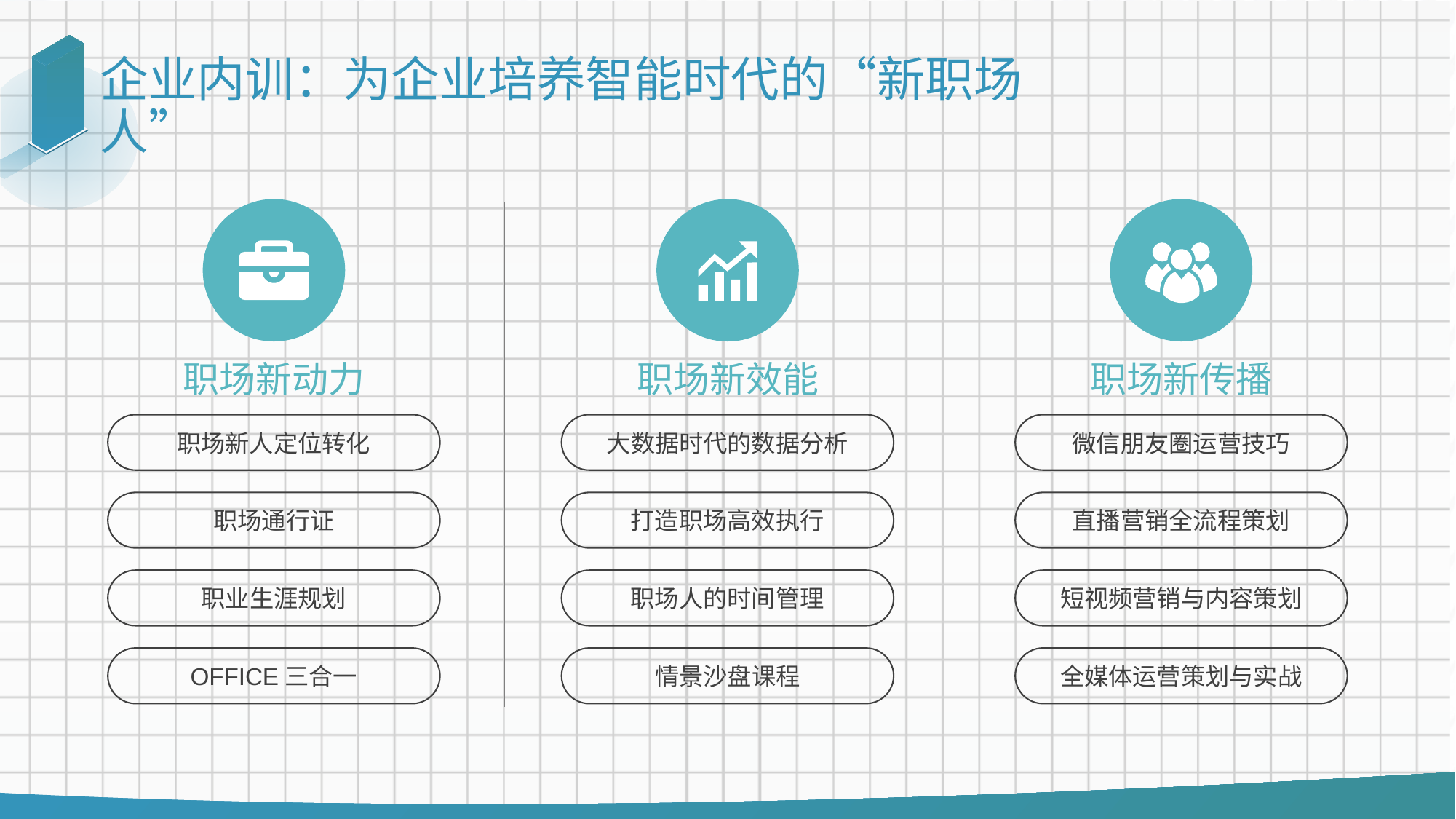

# 企业内训：为企业培养智能时代的“新职场人”

职场新动力
职场新效能
职场新传播
职场新人定位转化
大数据时代的数据分析
微信朋友圈运营技巧
职场通行证
打造职场高效执行
直播营销全流程策划
职业生涯规划
职场人的时间管理
短视频营销与内容策划
OFFICE三合一
情景沙盘课程
全媒体运营策划与实战